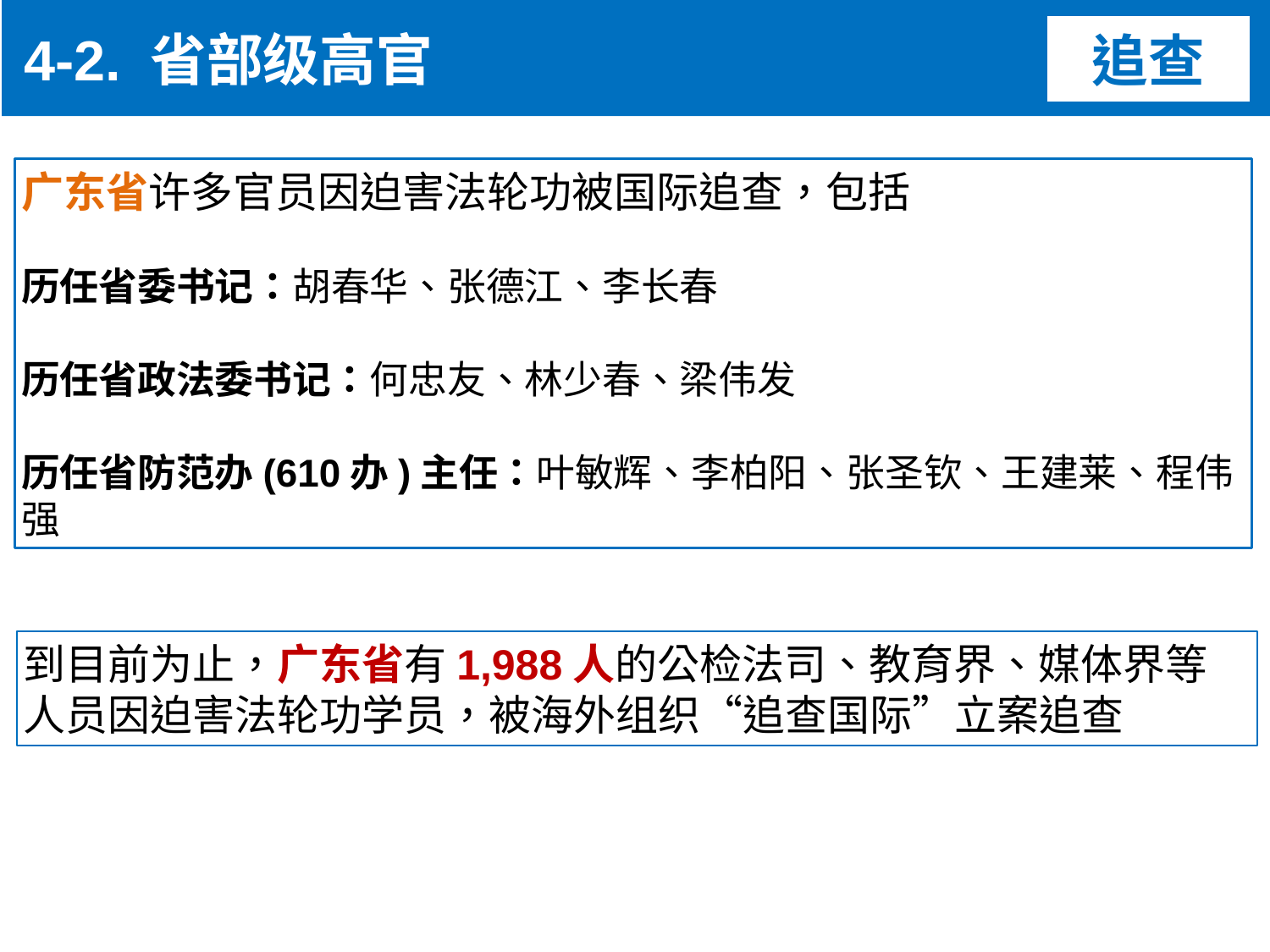

4-2. 省部级高官
追查

广东省许多官员因迫害法轮功被国际追查，包括

历任省委书记：胡春华、张德江、李长春

历任省政法委书记：何忠友、林少春、梁伟发

历任省防范办(610办)主任：叶敏辉、李柏阳、张圣钦、王建莱、程伟强
到目前为止，广东省有1,988人的公检法司、教育界、媒体界等
人员因迫害法轮功学员，被海外组织“追查国际”立案追查